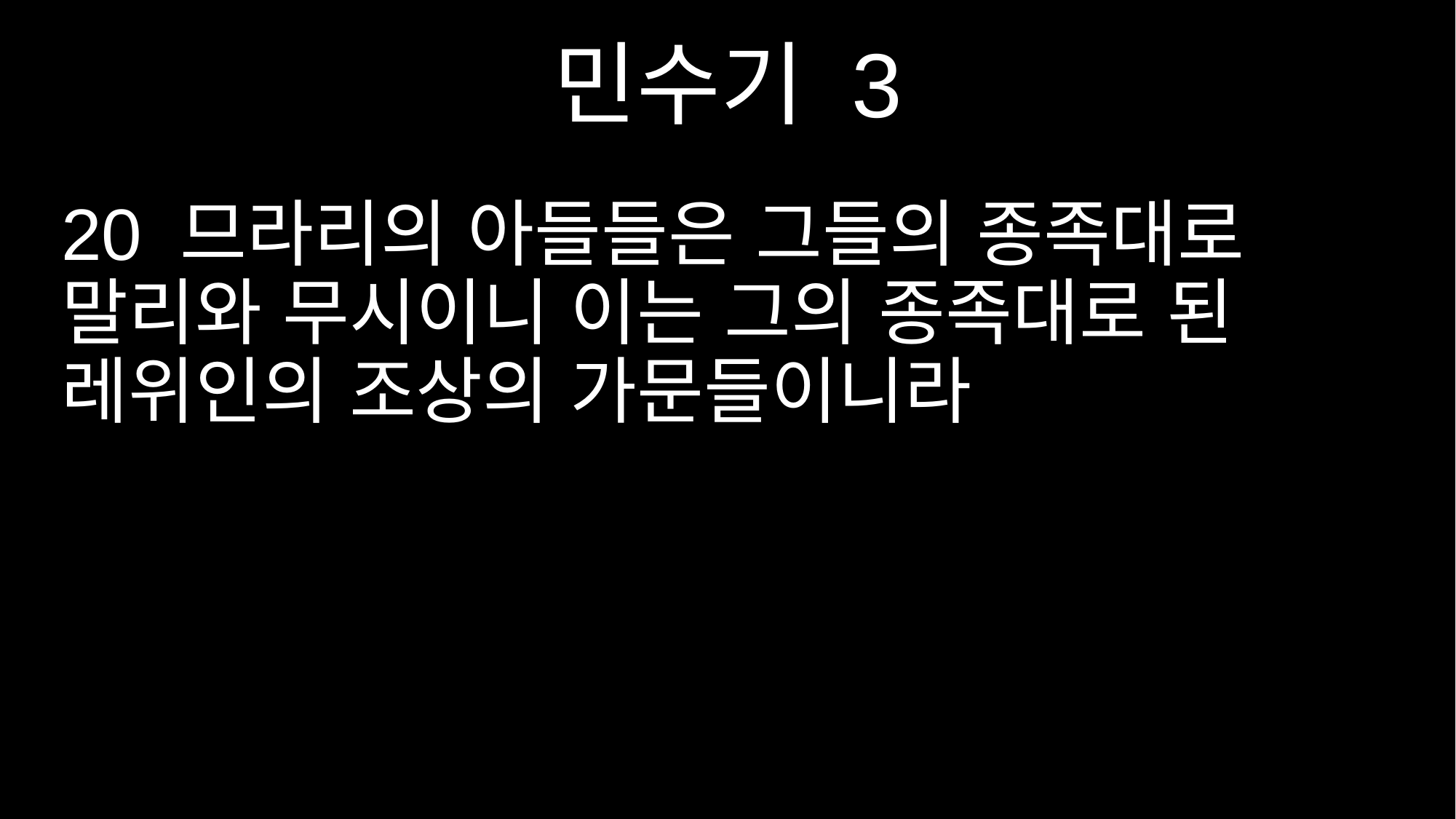

민수기 3
20 므라리의 아들들은 그들의 종족대로 말리와 무시이니 이는 그의 종족대로 된 레위인의 조상의 가문들이니라